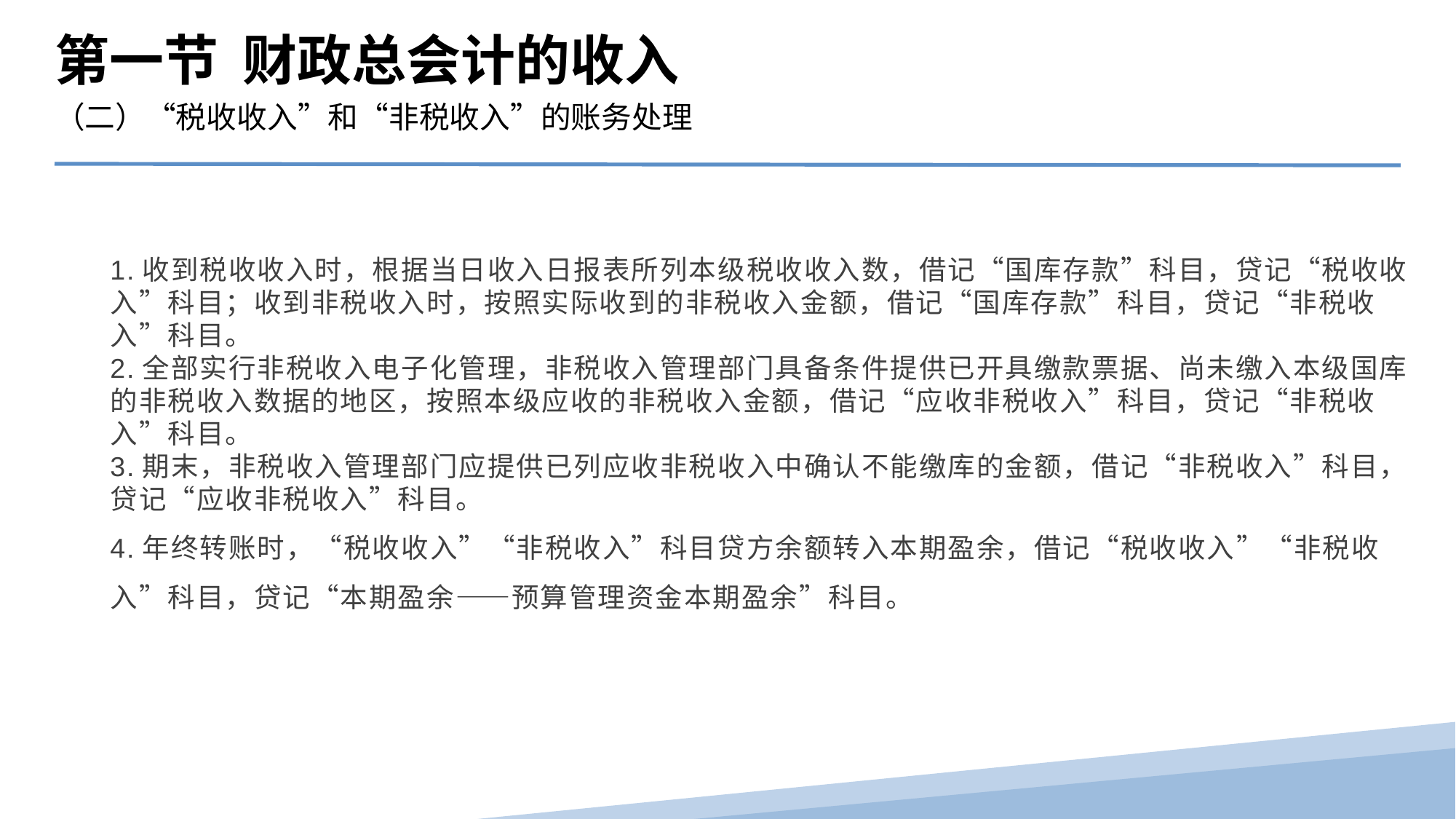

第一节  财政总会计的收入
（二）“税收收入”和“非税收入”的账务处理
1.收到税收收入时，根据当日收入日报表所列本级税收收入数，借记“国库存款”科目，贷记“税收收入”科目；收到非税收入时，按照实际收到的非税收入金额，借记“国库存款”科目，贷记“非税收入”科目。
2.全部实行非税收入电子化管理，非税收入管理部门具备条件提供已开具缴款票据、尚未缴入本级国库的非税收入数据的地区，按照本级应收的非税收入金额，借记“应收非税收入”科目，贷记“非税收入”科目。
3.期末，非税收入管理部门应提供已列应收非税收入中确认不能缴库的金额，借记“非税收入”科目，贷记“应收非税收入”科目。
4.年终转账时，“税收收入”“非税收入”科目贷方余额转入本期盈余，借记“税收收入”“非税收入”科目，贷记“本期盈余――预算管理资金本期盈余”科目。